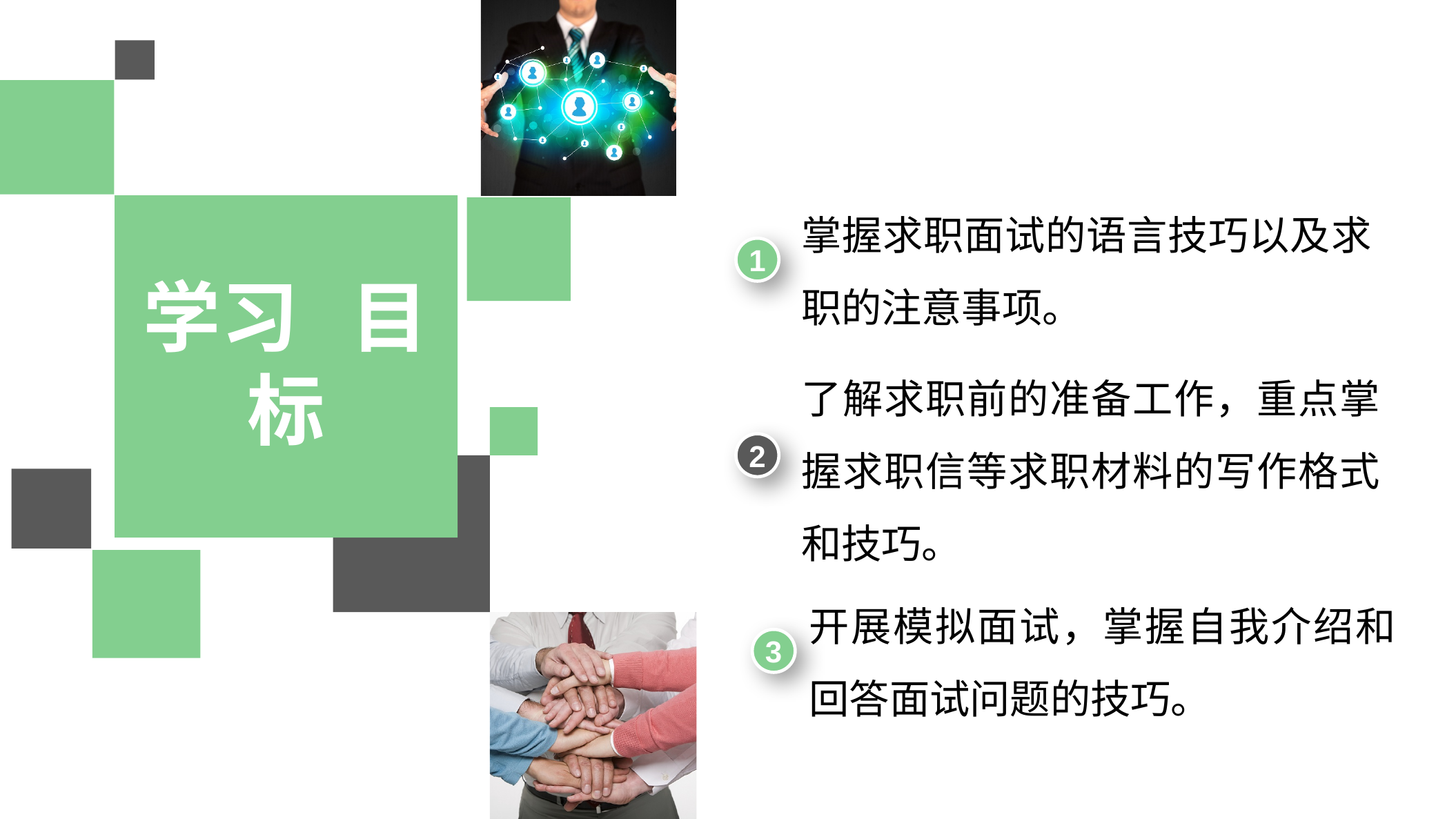

掌握求职面试的语言技巧以及求职的注意事项。

1
学习   目标
了解求职前的准备工作，重点掌握求职信等求职材料的写作格式和技巧。

2

开展模拟面试，掌握自我介绍和回答面试问题的技巧。

3